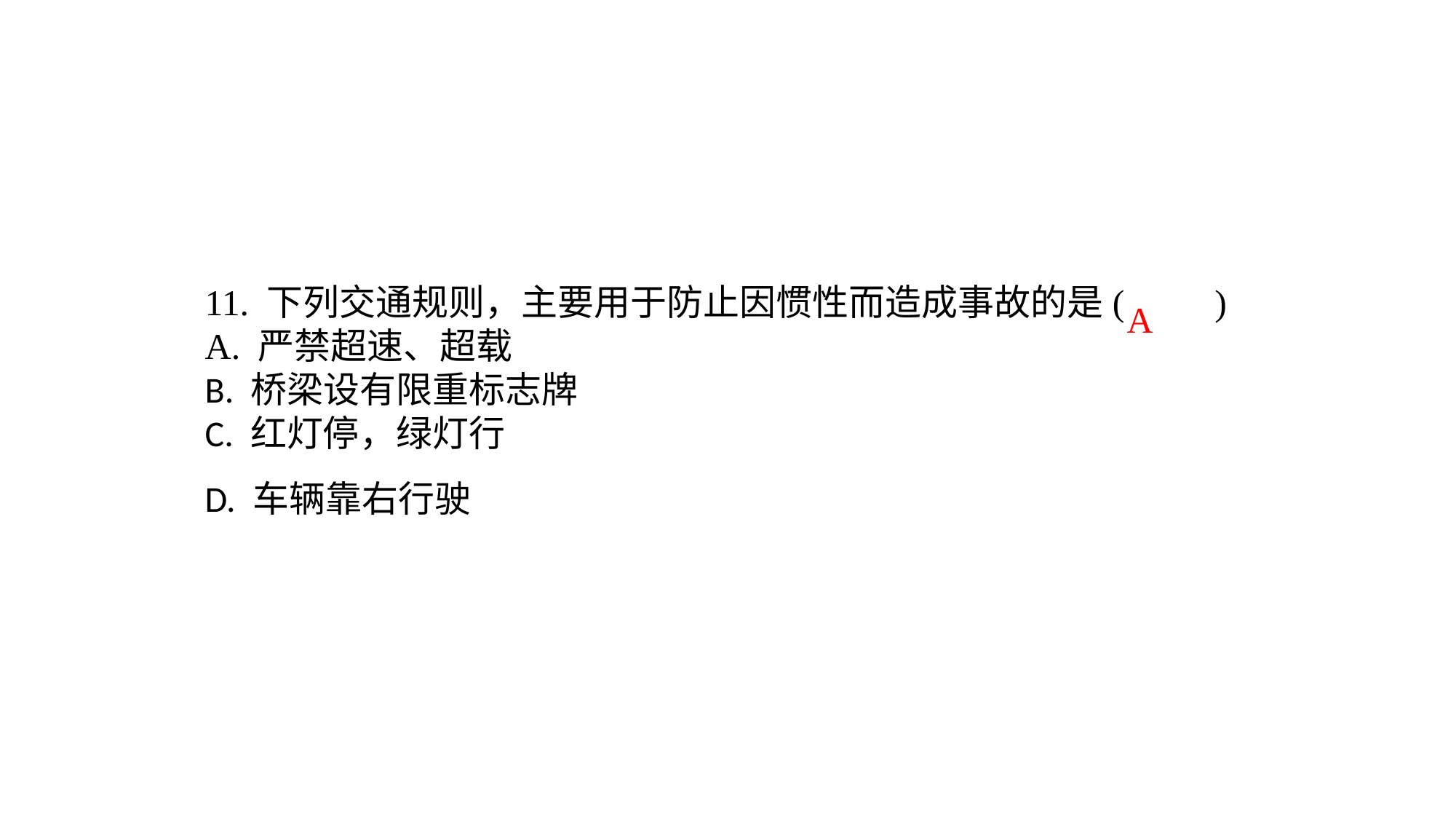

11. 下列交通规则，主要用于防止因惯性而造成事故的是(　　)A. 严禁超速、超载 B. 桥梁设有限重标志牌C. 红灯停，绿灯行D. 车辆靠右行驶
A